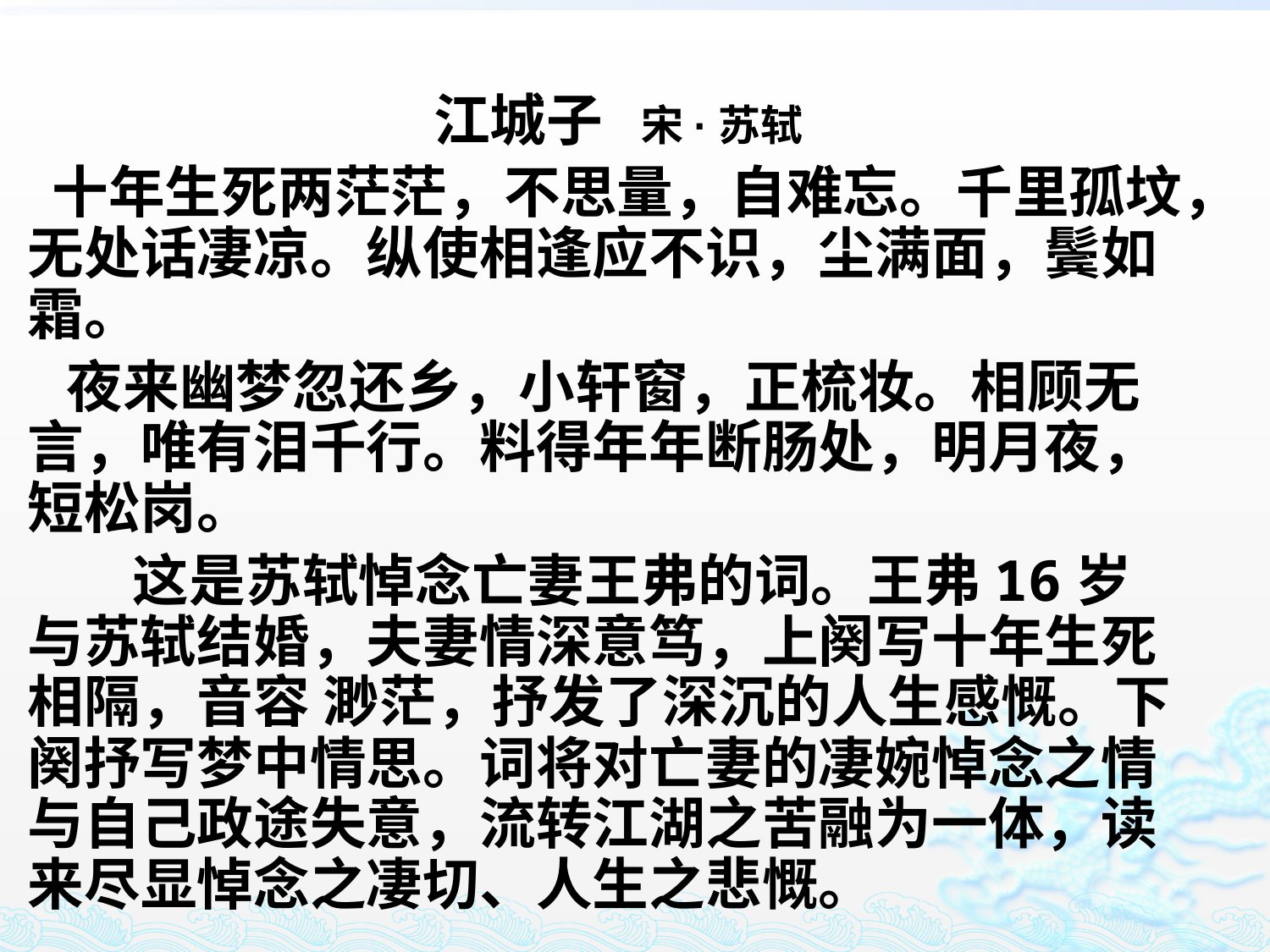

江城子    宋·苏轼
  十年生死两茫茫，不思量，自难忘。千里孤坟，无处话凄凉。纵使相逢应不识，尘满面，鬓如霜。
  夜来幽梦忽还乡，小轩窗，正梳妆。相顾无言，唯有泪千行。料得年年断肠处，明月夜，短松岗。
          这是苏轼悼念亡妻王弗的词。王弗16岁与苏轼结婚，夫妻情深意笃，上阕写十年生死相隔，音容 渺茫，抒发了深沉的人生感慨。下阕抒写梦中情思。词将对亡妻的凄婉悼念之情与自己政途失意，流转江湖之苦融为一体，读来尽显悼念之凄切、人生之悲慨。